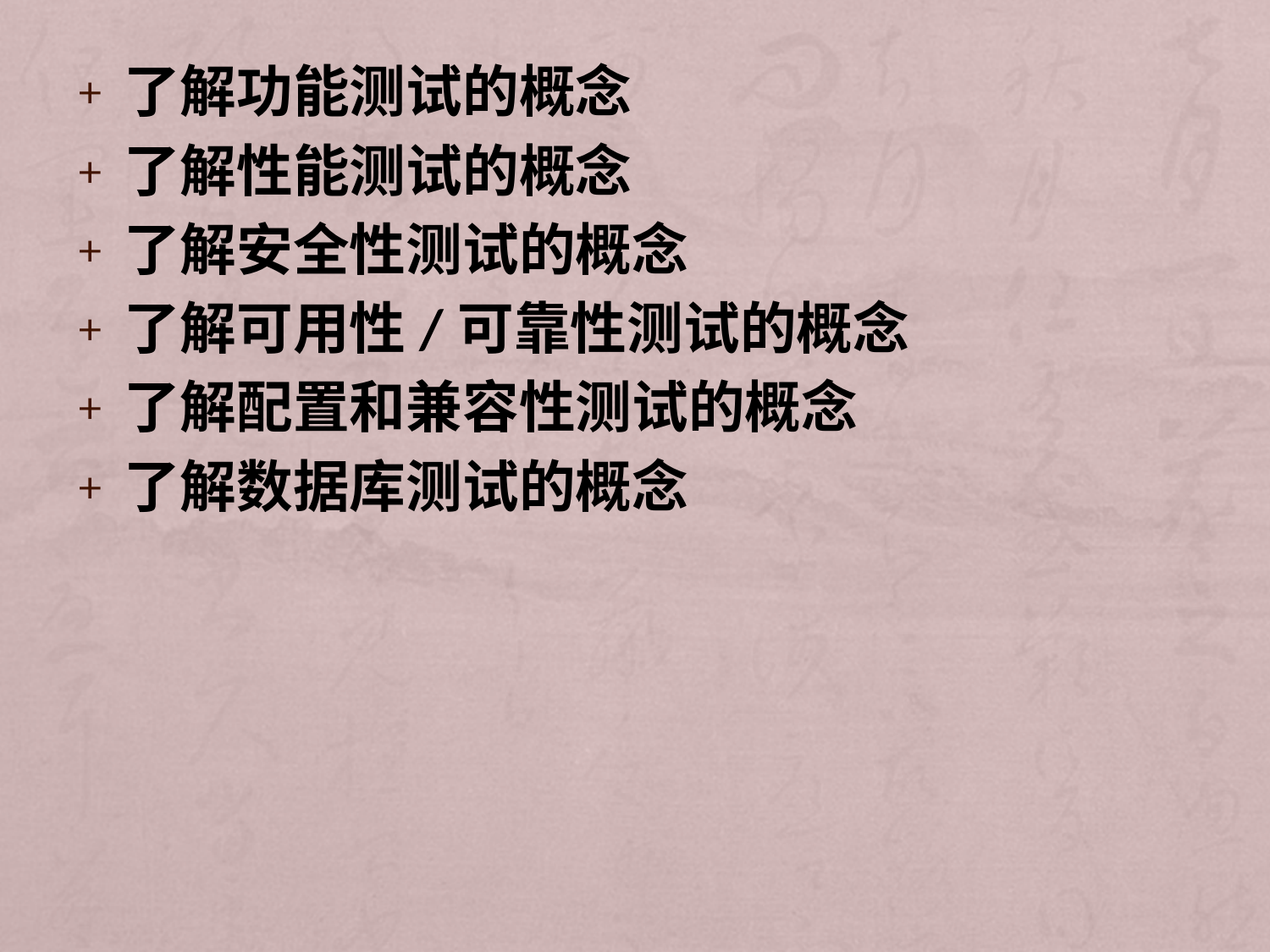

了解功能测试的概念
了解性能测试的概念
了解安全性测试的概念
了解可用性/可靠性测试的概念
了解配置和兼容性测试的概念
了解数据库测试的概念